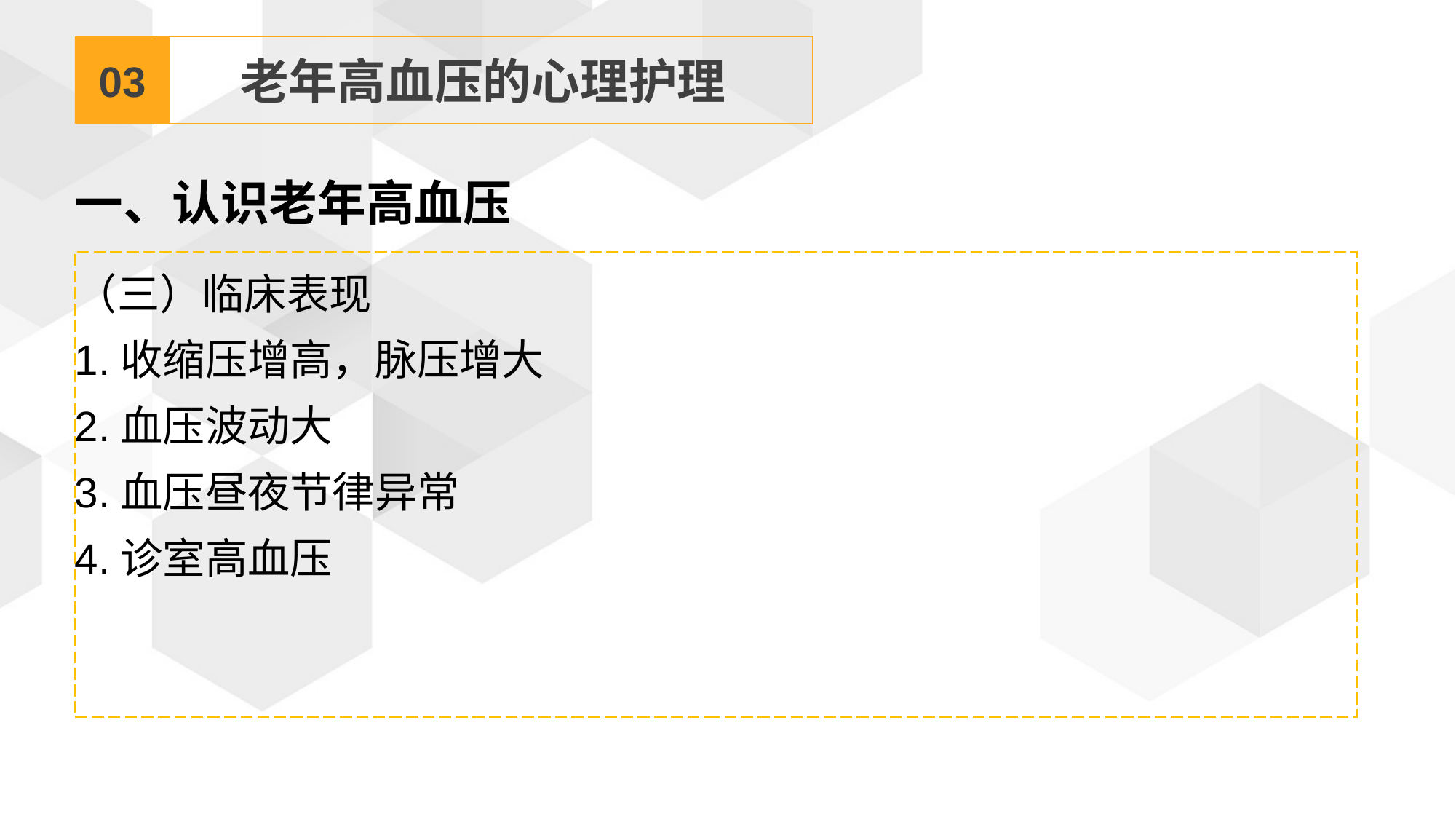

03
老年高血压的心理护理
一、认识老年高血压
（三）临床表现
1.收缩压增高，脉压增大
2.血压波动大
3.血压昼夜节律异常
4.诊室高血压